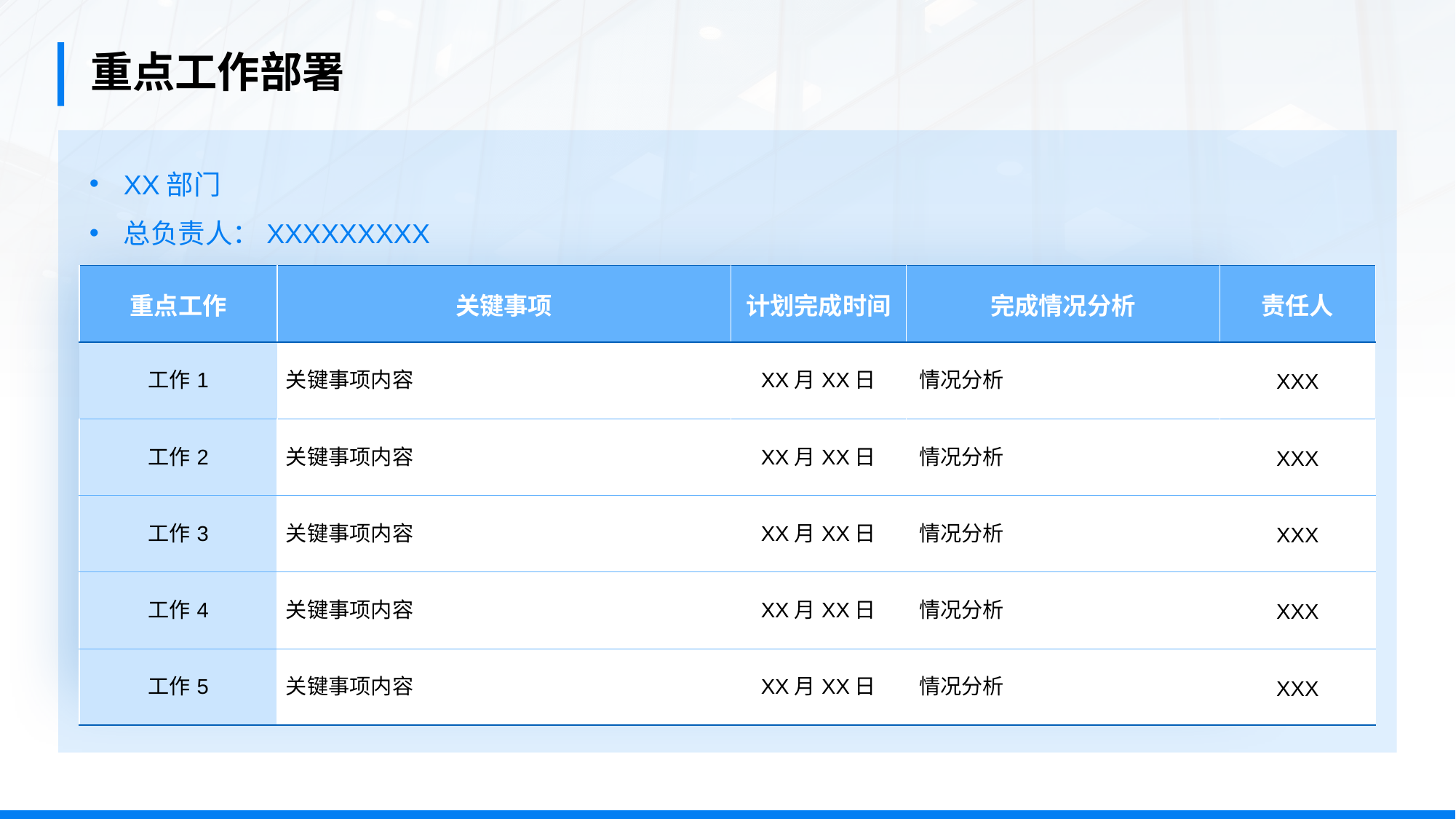

重点工作部署

XX部门
总负责人：XXXXXXXXX
| 重点工作 | 关键事项 | 计划完成时间 | 完成情况分析 | 责任人 |
| --- | --- | --- | --- | --- |
| 工作1 | 关键事项内容 | XX月XX日 | 情况分析 | XXX |
| 工作2 | 关键事项内容 | XX月XX日 | 情况分析 | XXX |
| 工作3 | 关键事项内容 | XX月XX日 | 情况分析 | XXX |
| 工作4 | 关键事项内容 | XX月XX日 | 情况分析 | XXX |
| 工作5 | 关键事项内容 | XX月XX日 | 情况分析 | XXX |